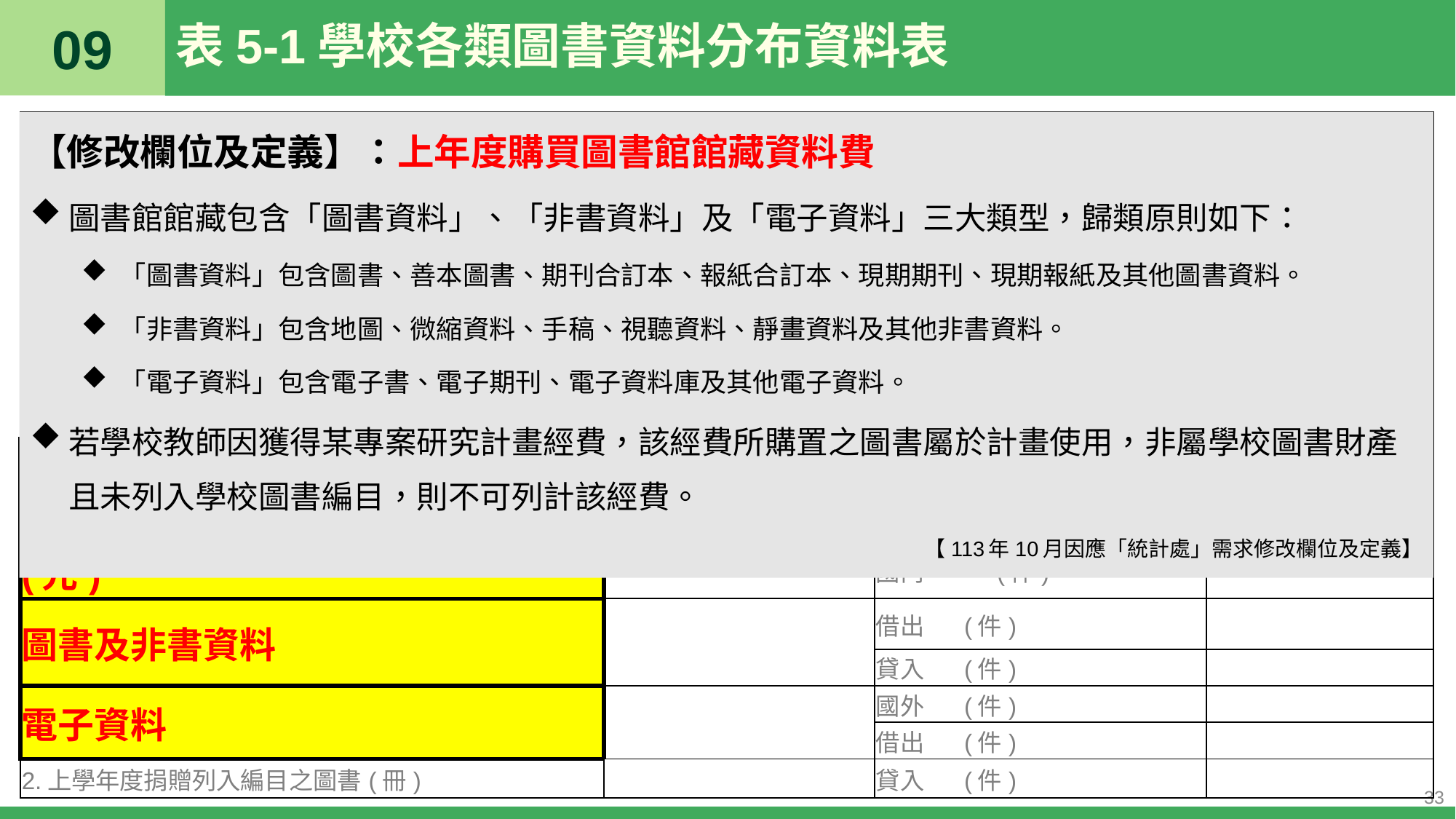

09
# 表5-1學校各類圖書資料分布資料表
【修改欄位及定義】：上年度購買圖書館館藏資料費
圖書館館藏包含「圖書資料」、「非書資料」及「電子資料」三大類型，歸類原則如下：
「圖書資料」包含圖書、善本圖書、期刊合訂本、報紙合訂本、現期期刊、現期報紙及其他圖書資料。
「非書資料」包含地圖、微縮資料、手稿、視聽資料、靜畫資料及其他非書資料。
「電子資料」包含電子書、電子期刊、電子資料庫及其他電子資料。
若學校教師因獲得某專案研究計畫經費，該經費所購置之圖書屬於計畫使用，非屬學校圖書財產且未列入學校圖書編目，則不可列計該經費。
【113年10月因應「統計處」需求修改欄位及定義】
| 紙 本 圖 書 收 藏 冊 數 | 冊 數/總冊數 | 電 子 資 料 可 使 用 量 | 數 量 |
| --- | --- | --- | --- |
| 一、中文紙本圖書 |  | 1.線上資料庫 (種) |  |
| 二、外文紙本圖書 |  | 非 書 資 料 | 數 量 |
| 圖 書 館 服 務 | 數 量 | 1.微縮影片 |  |
| 1.圖書閱覽座位數 |  | 現 期 書 報 | 數 量 |
| 2.上學年借閱人次(僅含紙本圖書及非書資料) |  | 1.報紙 (種) [限紙本] |  |
| 3.上學年借閱冊次(僅含紙本圖書及非書資料) |  | 2.期刊 [限紙本] |  |
| 4.上學年線上及光碟資料庫檢索人次 |  | 中、日文 (種) |  |
| 新 購 及 受 贈 | 金 額 及 冊 | 西文 　 (種) |  |
| 1.上年度購買圖書館館藏資料費 (元) |  | 上 學 年 館 際 合 作 | 件 數 |
|  |  | 國內 (件) |  |
| 圖書及非書資料 |  | 借出 (件) |  |
|  |  | 貸入 (件) |  |
| 電子資料 |  | 國外 (件) |  |
|  |  | 借出 (件) |  |
| 2.上學年度捐贈列入編目之圖書(冊) |  | 貸入 (件) |  |
33